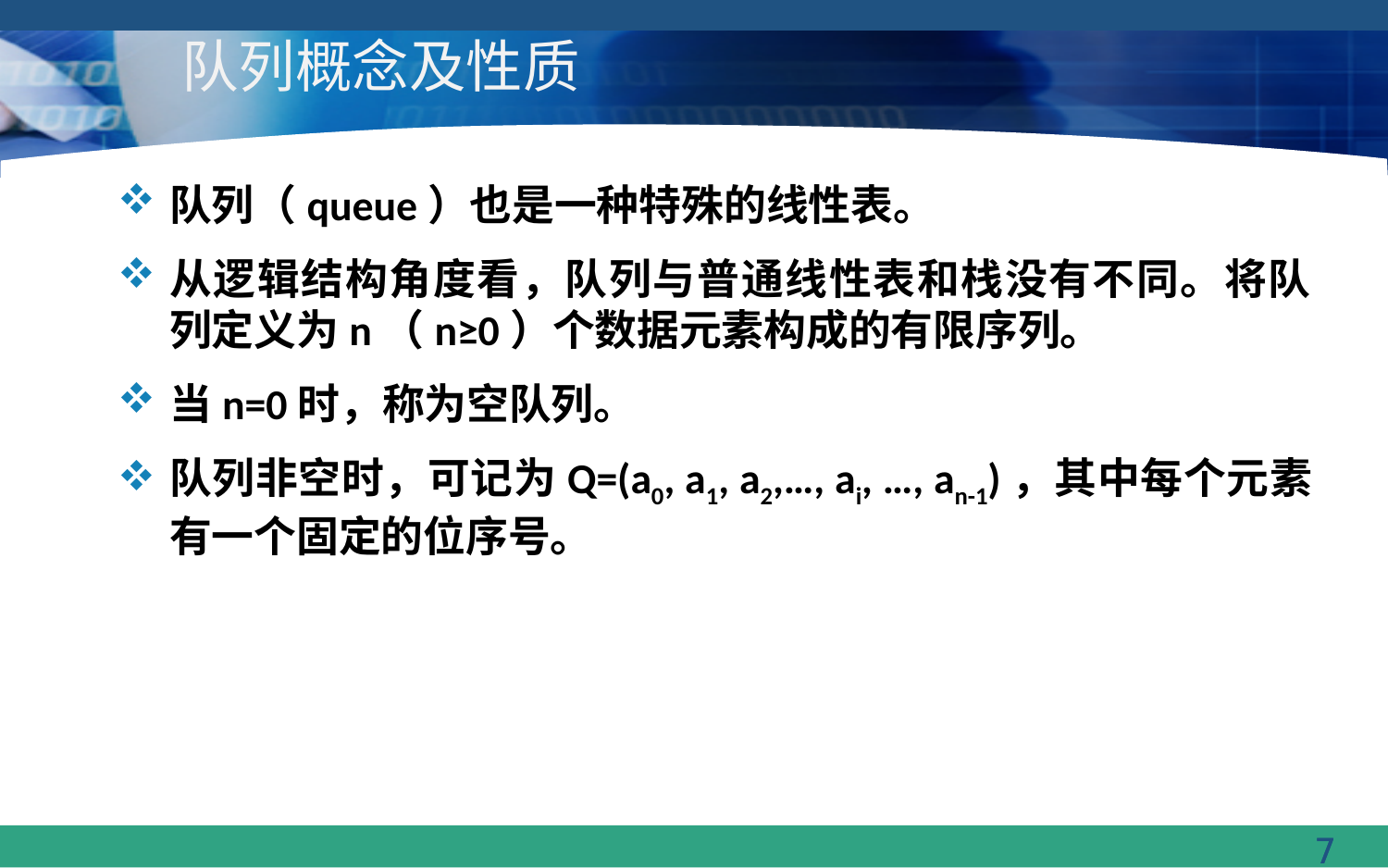

# 队列概念及性质
队列（queue）也是一种特殊的线性表。
从逻辑结构角度看，队列与普通线性表和栈没有不同。将队列定义为n（n≥0）个数据元素构成的有限序列。
当n=0时，称为空队列。
队列非空时，可记为Q=(a0, a1, a2,…, ai, …, an-1)，其中每个元素有一个固定的位序号。